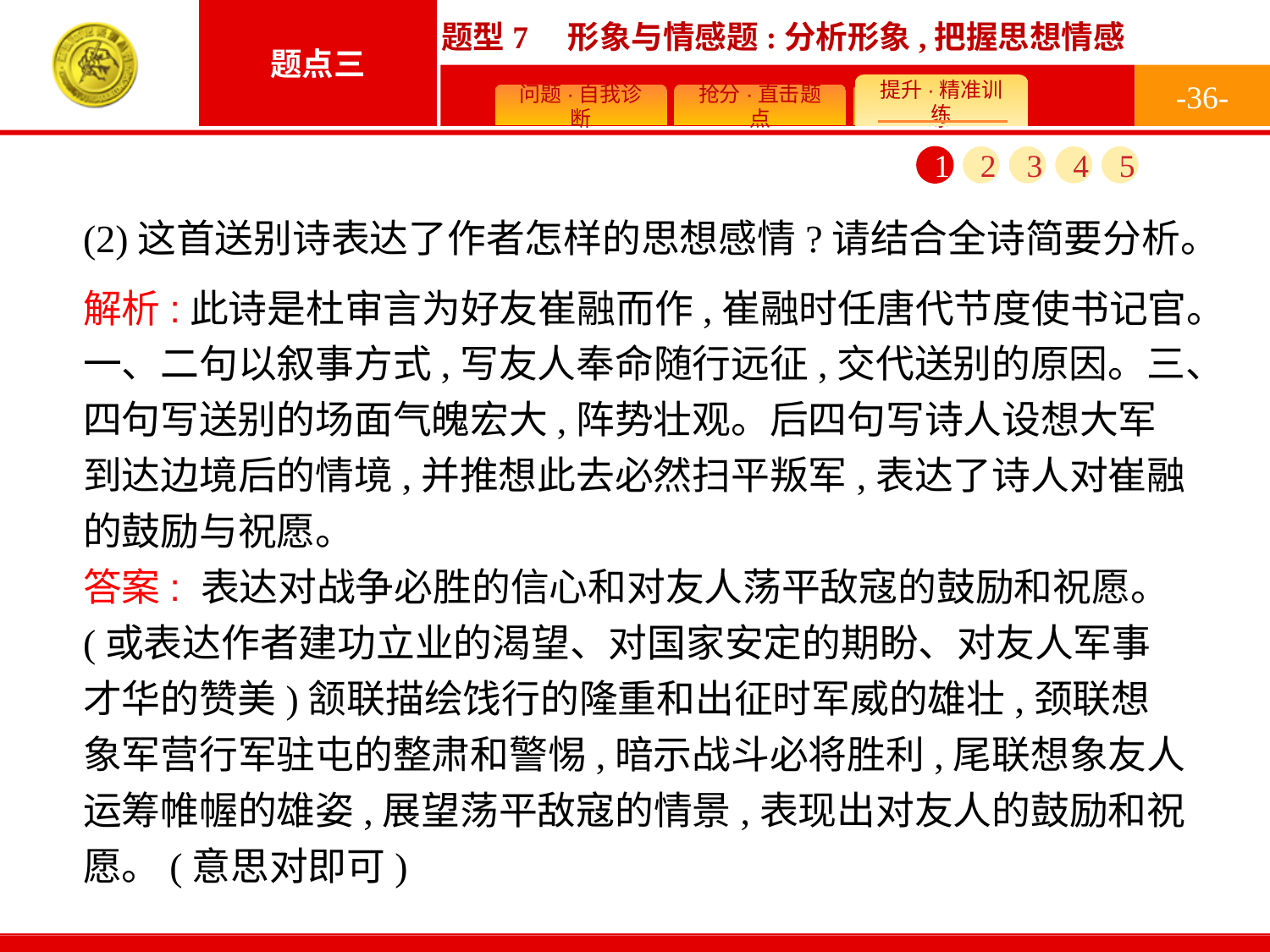

-36-
1
2
3
4
5
(2)这首送别诗表达了作者怎样的思想感情?请结合全诗简要分析。
解析:此诗是杜审言为好友崔融而作,崔融时任唐代节度使书记官。一、二句以叙事方式,写友人奉命随行远征,交代送别的原因。三、四句写送别的场面气魄宏大,阵势壮观。后四句写诗人设想大军到达边境后的情境,并推想此去必然扫平叛军,表达了诗人对崔融的鼓励与祝愿。
答案: 表达对战争必胜的信心和对友人荡平敌寇的鼓励和祝愿。(或表达作者建功立业的渴望、对国家安定的期盼、对友人军事才华的赞美)颔联描绘饯行的隆重和出征时军威的雄壮,颈联想象军营行军驻屯的整肃和警惕,暗示战斗必将胜利,尾联想象友人运筹帷幄的雄姿,展望荡平敌寇的情景,表现出对友人的鼓励和祝愿。(意思对即可)